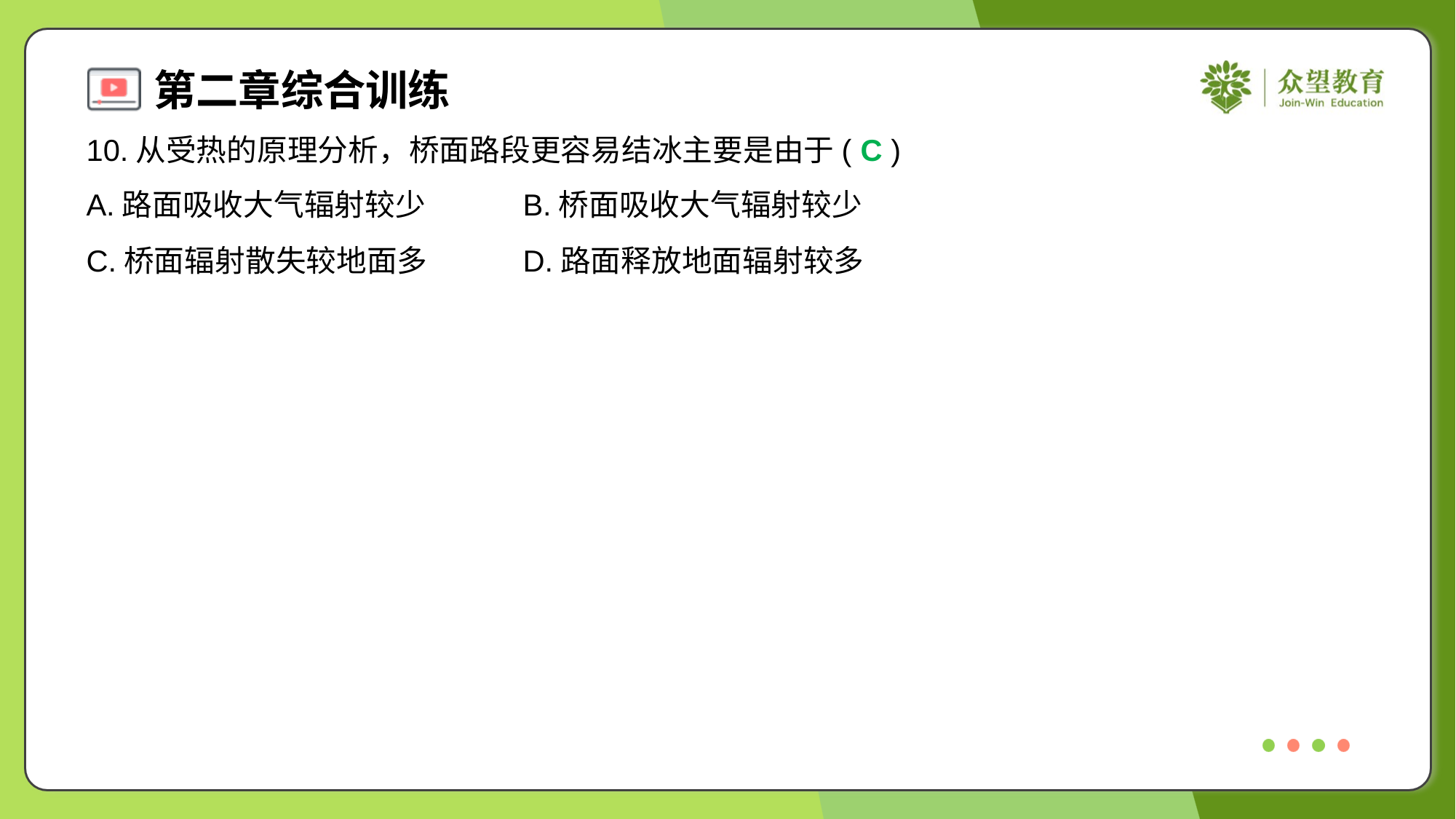

10.从受热的原理分析，桥面路段更容易结冰主要是由于(     )
C
A.路面吸收大气辐射较少	B.桥面吸收大气辐射较少
C.桥面辐射散失较地面多	D.路面释放地面辐射较多